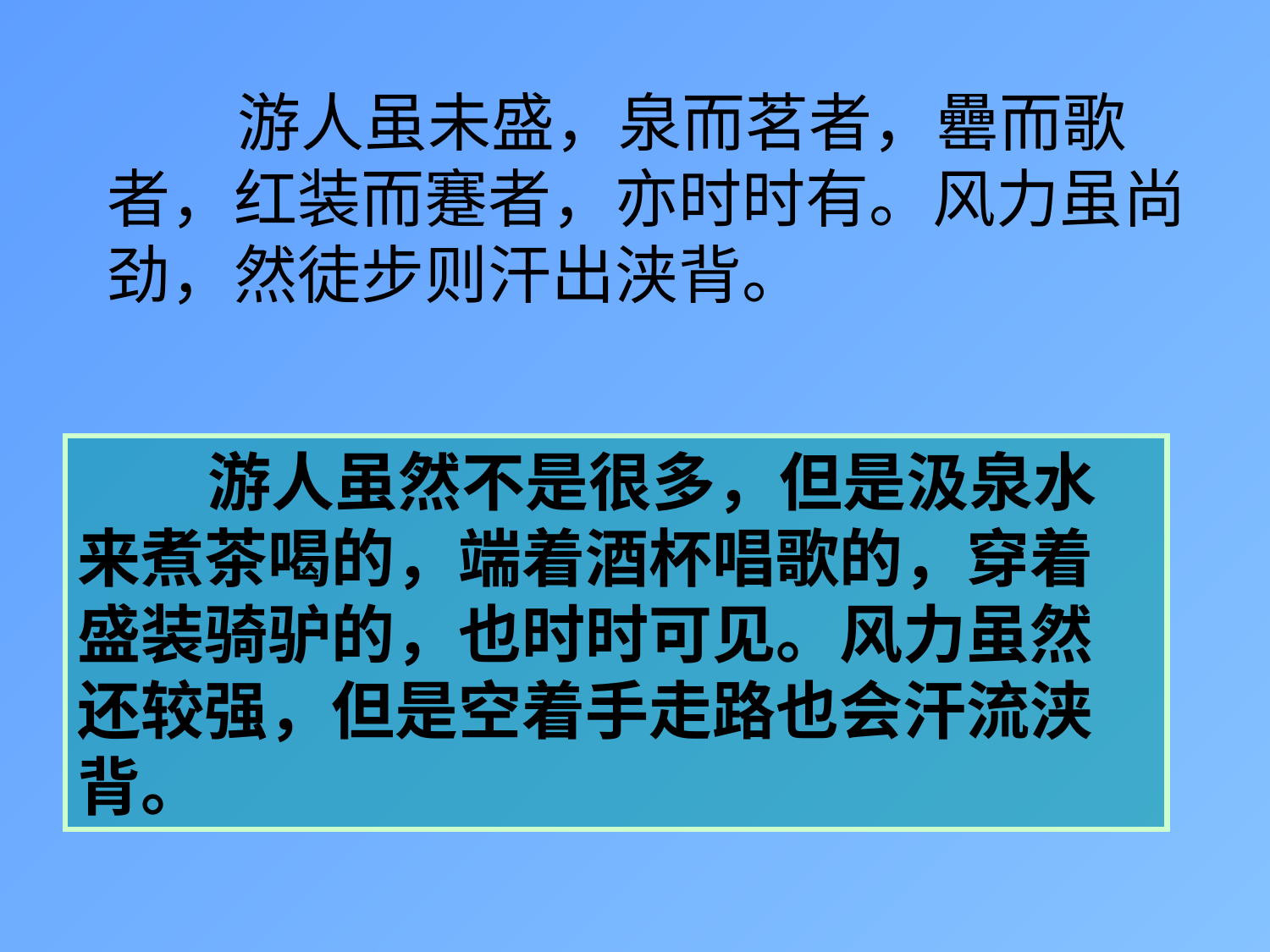

游人虽未盛，泉而茗者，罍而歌者，红装而蹇者，亦时时有。风力虽尚劲，然徒步则汗出浃背。
        游人虽然不是很多，但是汲泉水来煮茶喝的，端着酒杯唱歌的，穿着盛装骑驴的，也时时可见。风力虽然还较强，但是空着手走路也会汗流浃背。